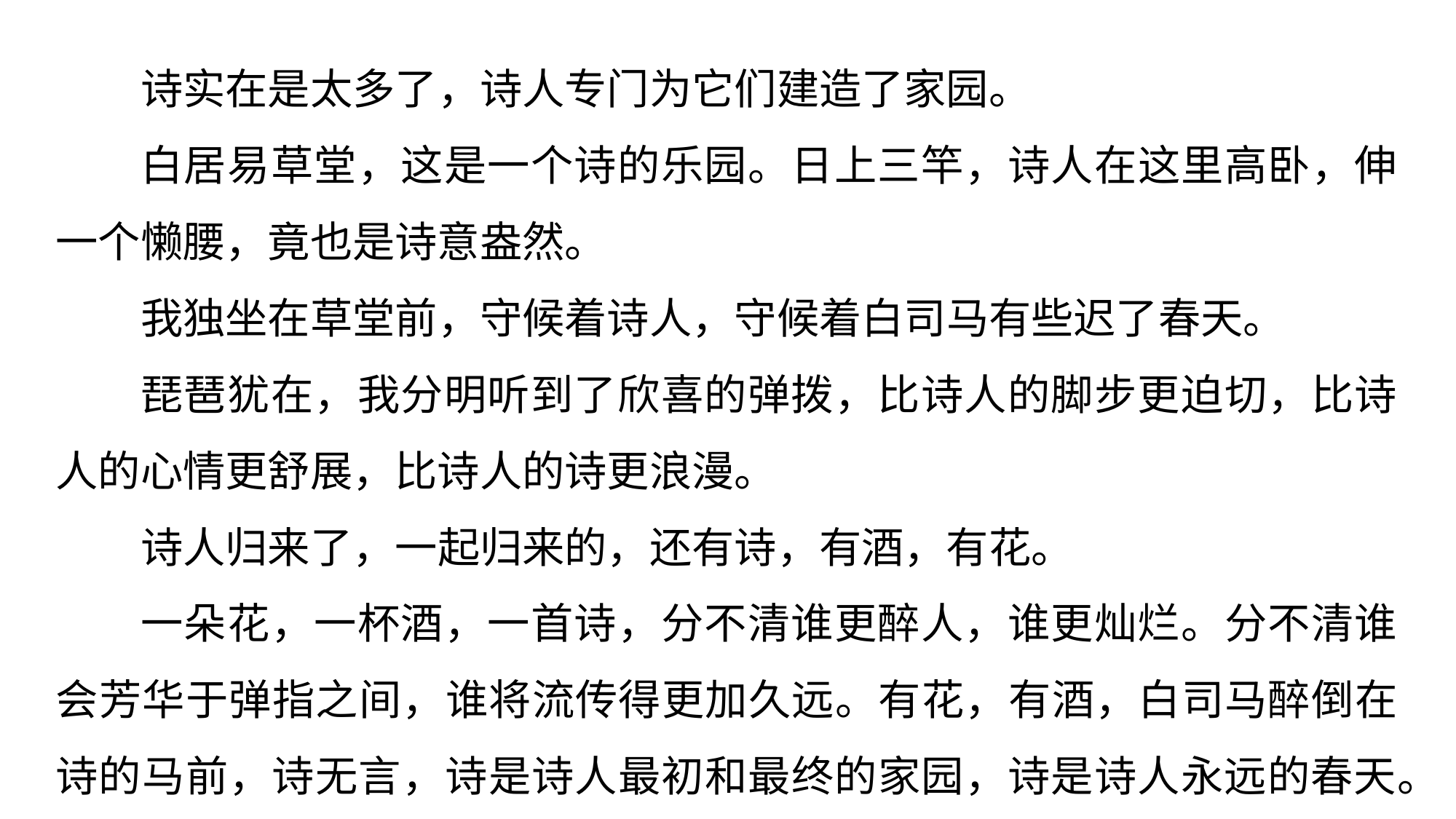

诗实在是太多了，诗人专门为它们建造了家园。
白居易草堂，这是一个诗的乐园。日上三竿，诗人在这里高卧，伸一个懒腰，竟也是诗意盎然。
我独坐在草堂前，守候着诗人，守候着白司马有些迟了春天。
琵琶犹在，我分明听到了欣喜的弹拨，比诗人的脚步更迫切，比诗人的心情更舒展，比诗人的诗更浪漫。
诗人归来了，一起归来的，还有诗，有酒，有花。
一朵花，一杯酒，一首诗，分不清谁更醉人，谁更灿烂。分不清谁会芳华于弹指之间，谁将流传得更加久远。有花，有酒，白司马醉倒在诗的马前，诗无言，诗是诗人最初和最终的家园，诗是诗人永远的春天。